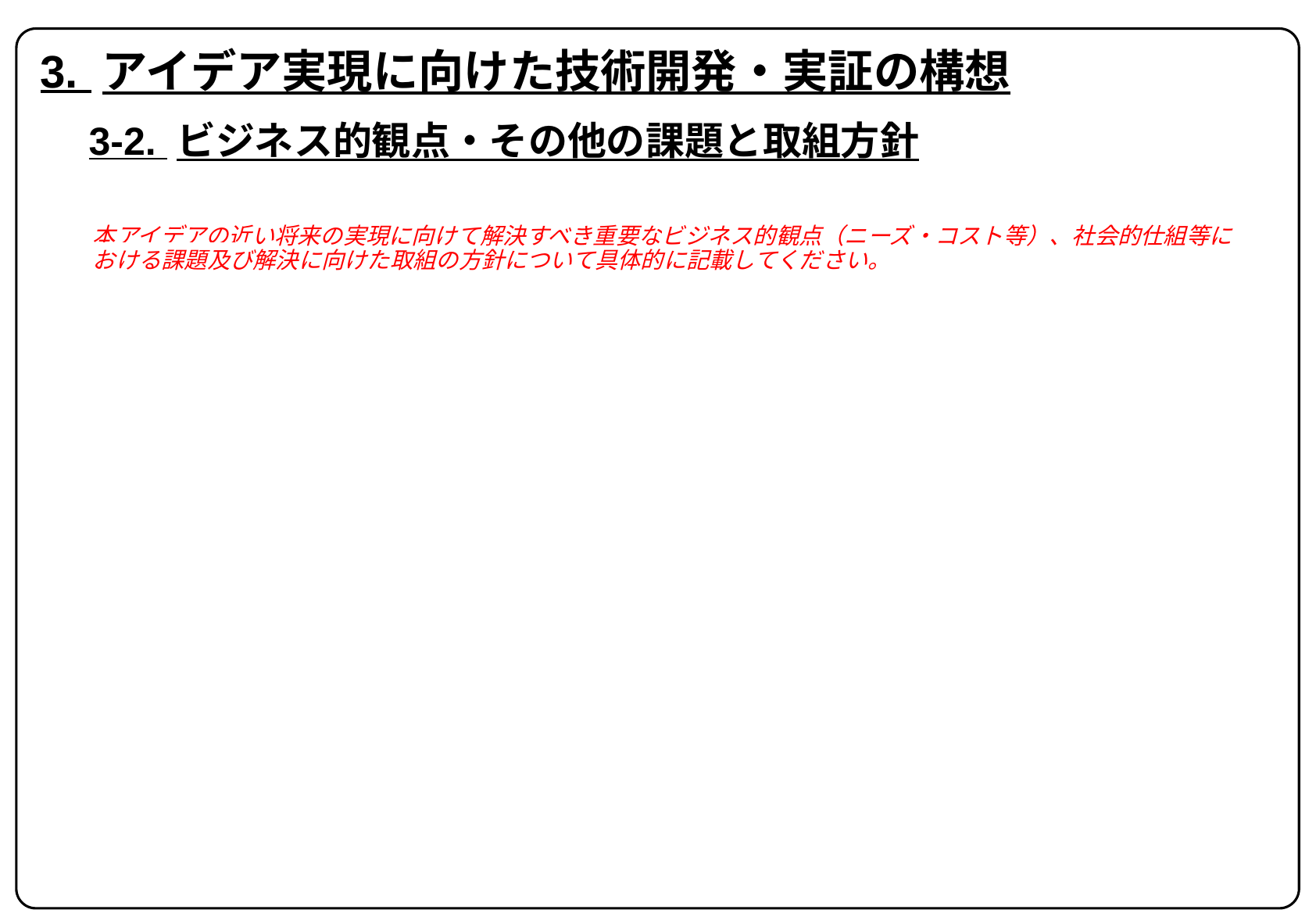

3. アイデア実現に向けた技術開発・実証の構想
　3-2. ビジネス的観点・その他の課題と取組方針
本アイデアの近い将来の実現に向けて解決すべき重要なビジネス的観点（ニーズ・コスト等）、社会的仕組等における課題及び解決に向けた取組の方針について具体的に記載してください。